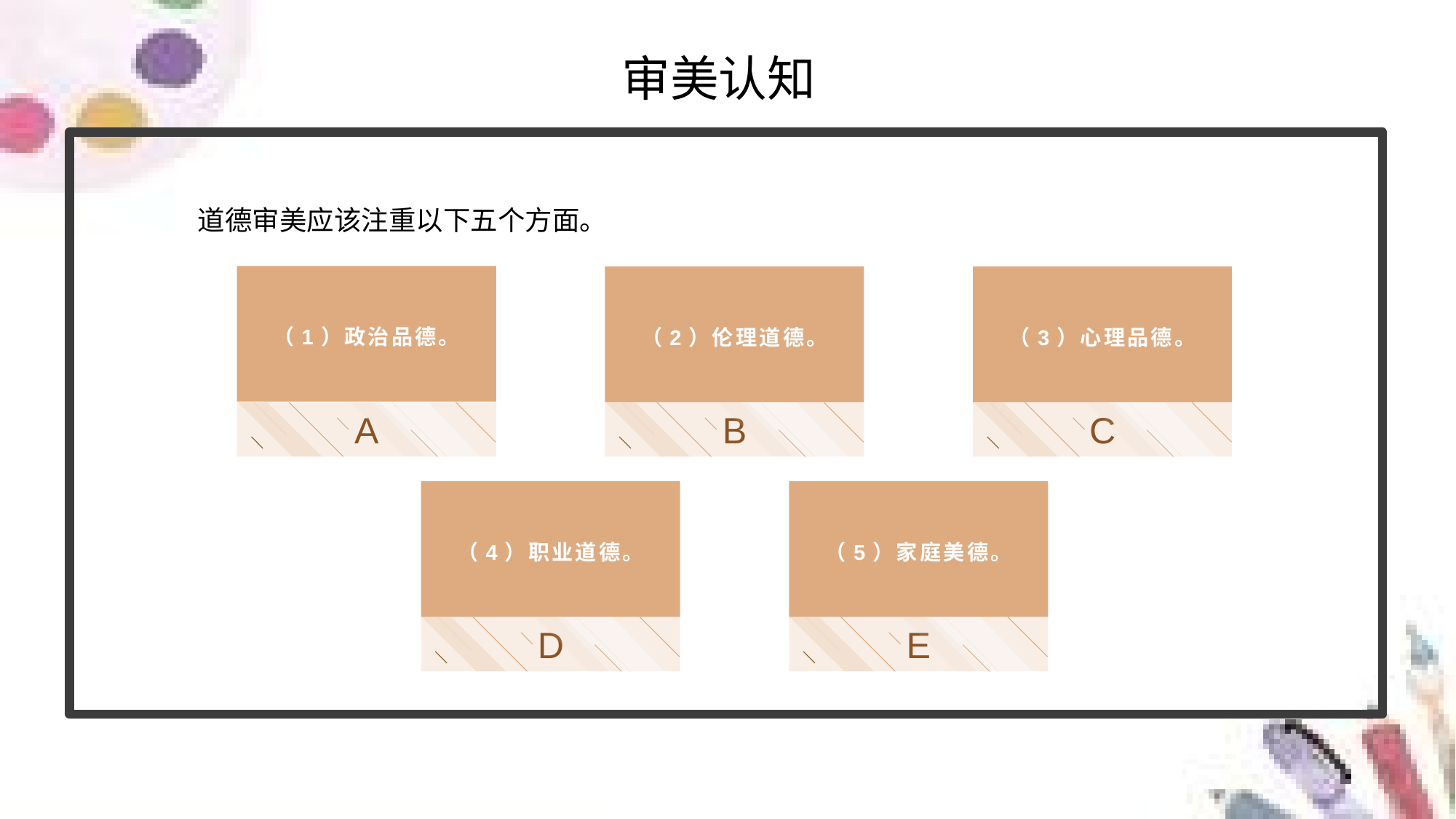

审美认知

道德审美应该注重以下五个方面。

（1）政治品德。
（2）伦理道德。
（3）心理品德。
A

B

C

（4）职业道德。
（5）家庭美德。
D

E